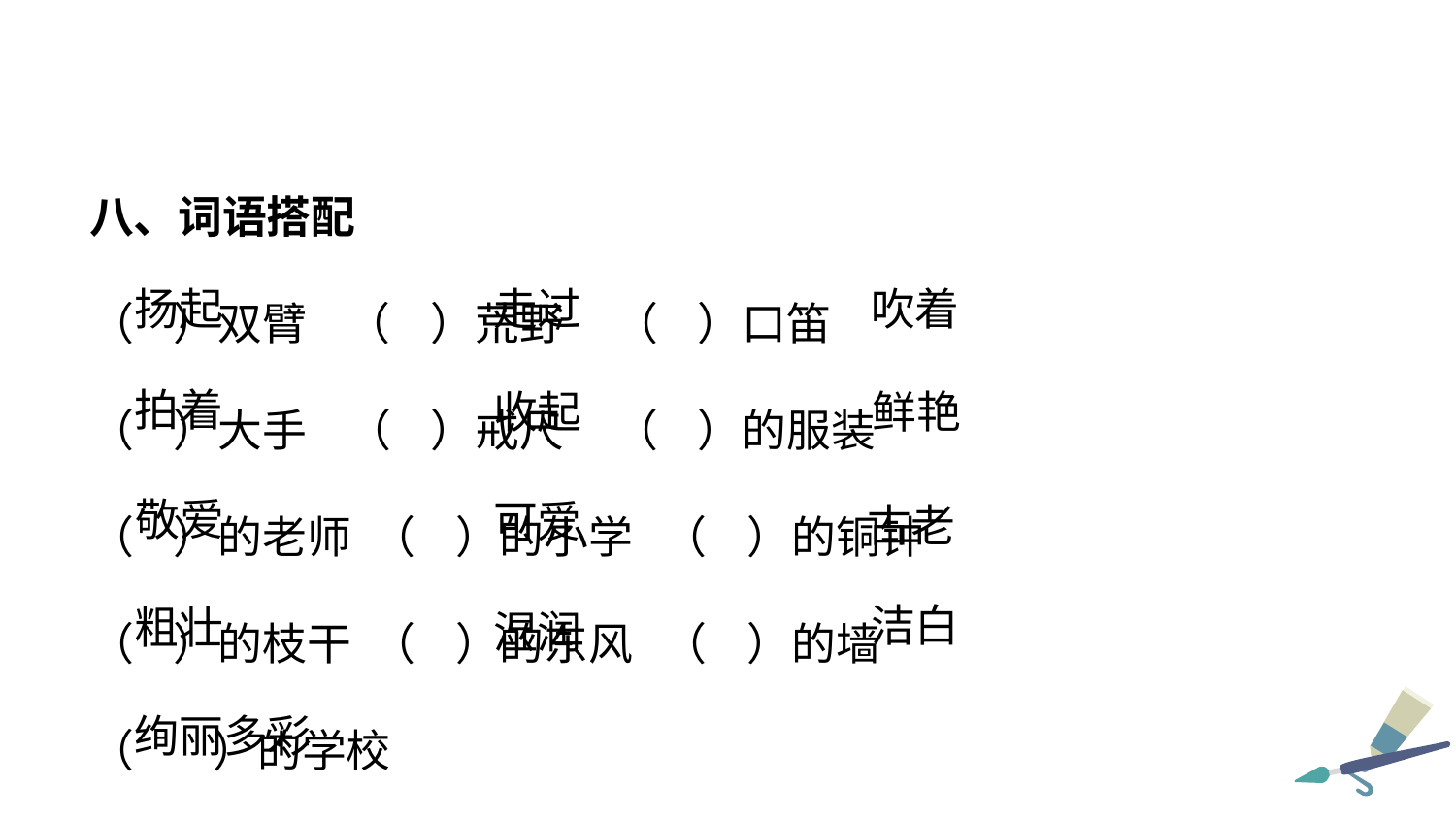

八、词语搭配
（    ）双臂    （    ）荒野     （    ）口笛
（    ）大手    （    ）戒尺     （    ）的服装
（    ）的老师  （    ）的小学   （    ）的铜钟
（    ）的枝干  （    ）的东风   （    ）的墙
（        ）的学校

吹着
走过
扬起
拍着
收起
鲜艳
敬爱
可爱
古老
洁白
粗壮
湿润

绚丽多彩